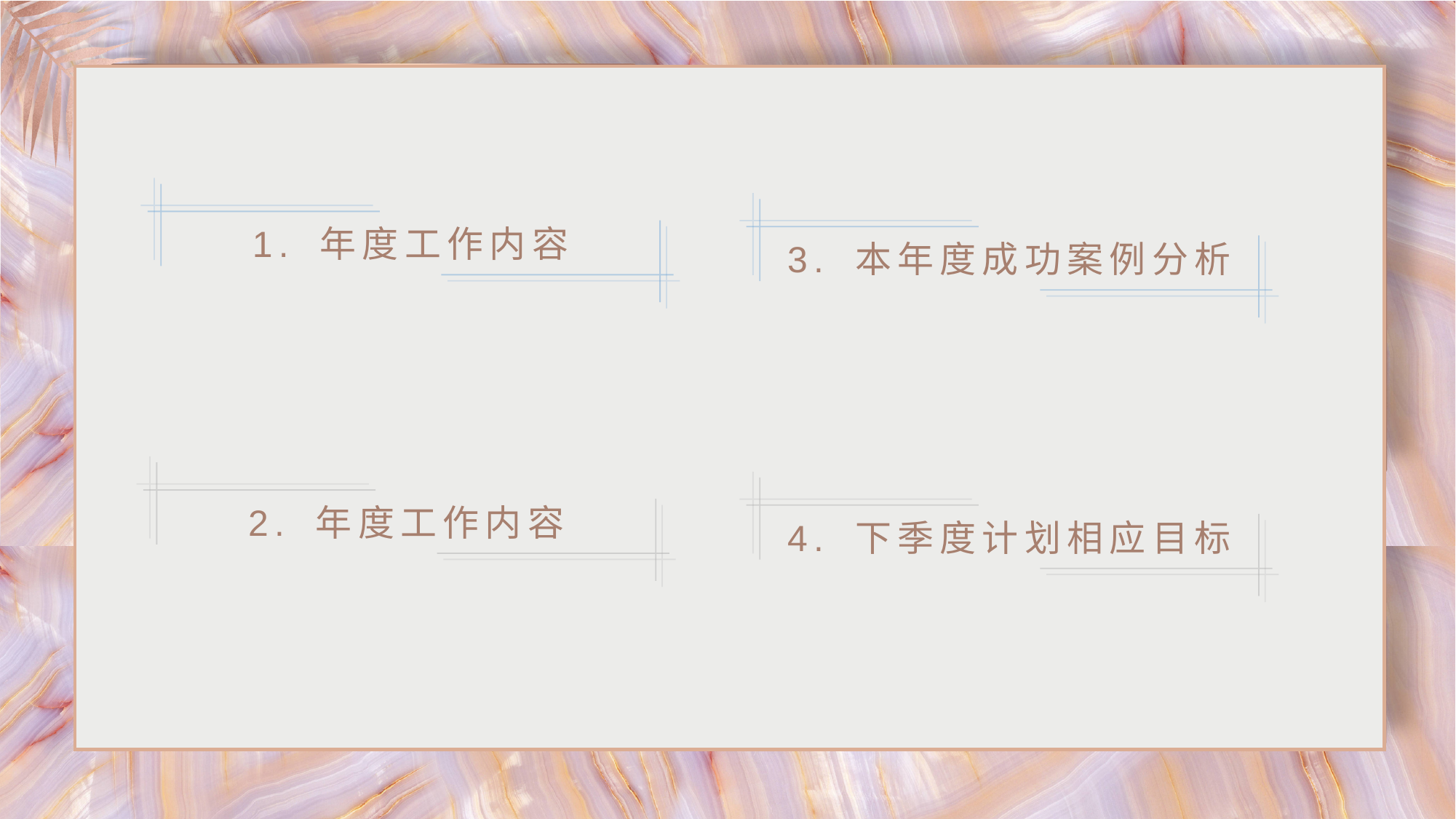

1. 年度工作内容

3. 本年度成功案例分析

2. 年度工作内容

4. 下季度计划相应目标